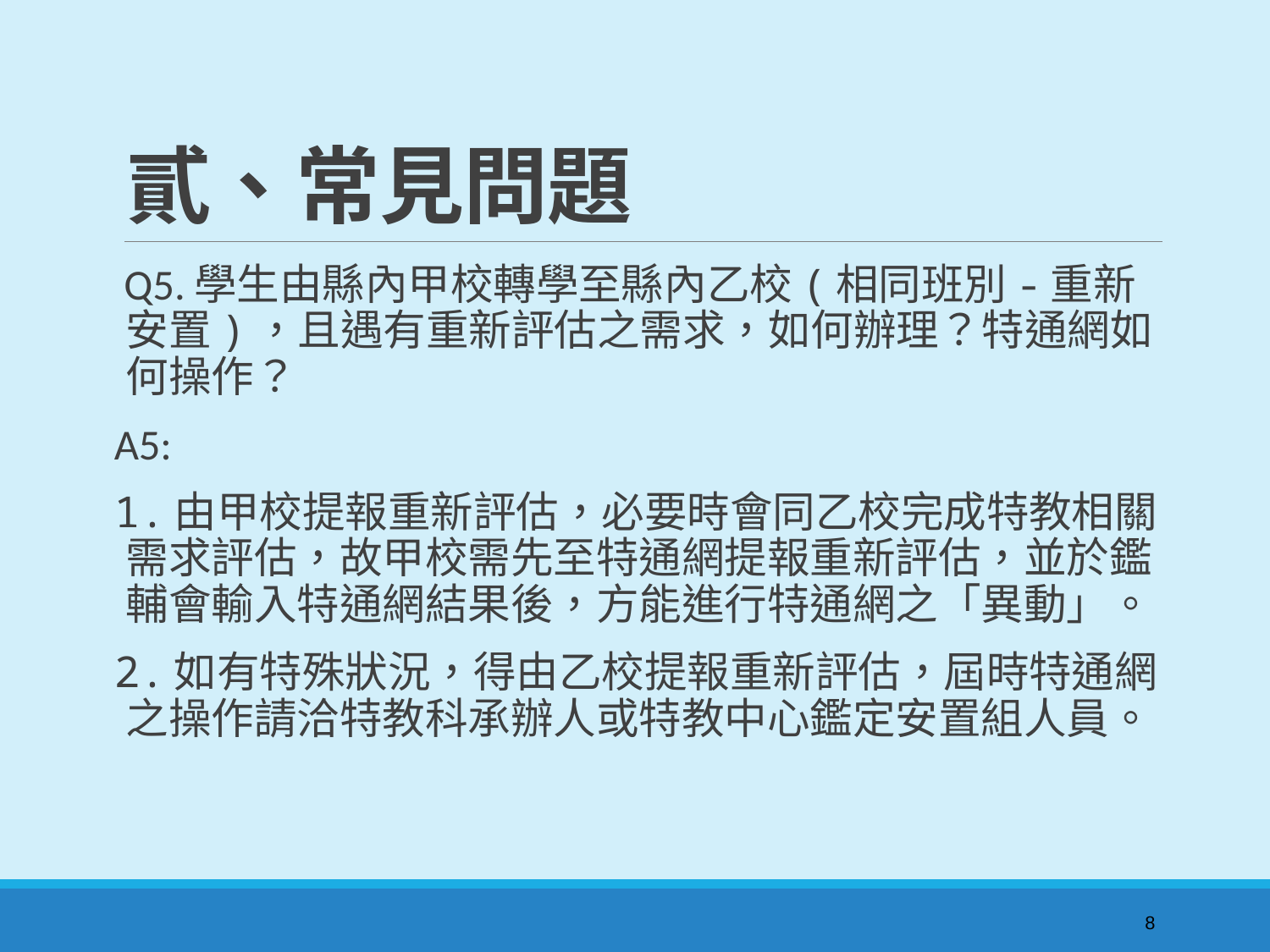

# 貳、常見問題
 Q5.學生由縣內甲校轉學至縣內乙校(相同班別-重新安置)，且遇有重新評估之需求，如何辦理？特通網如何操作？
A5:
1.由甲校提報重新評估，必要時會同乙校完成特教相關需求評估，故甲校需先至特通網提報重新評估，並於鑑輔會輸入特通網結果後，方能進行特通網之「異動」。
2.如有特殊狀況，得由乙校提報重新評估，屆時特通網之操作請洽特教科承辦人或特教中心鑑定安置組人員。
8